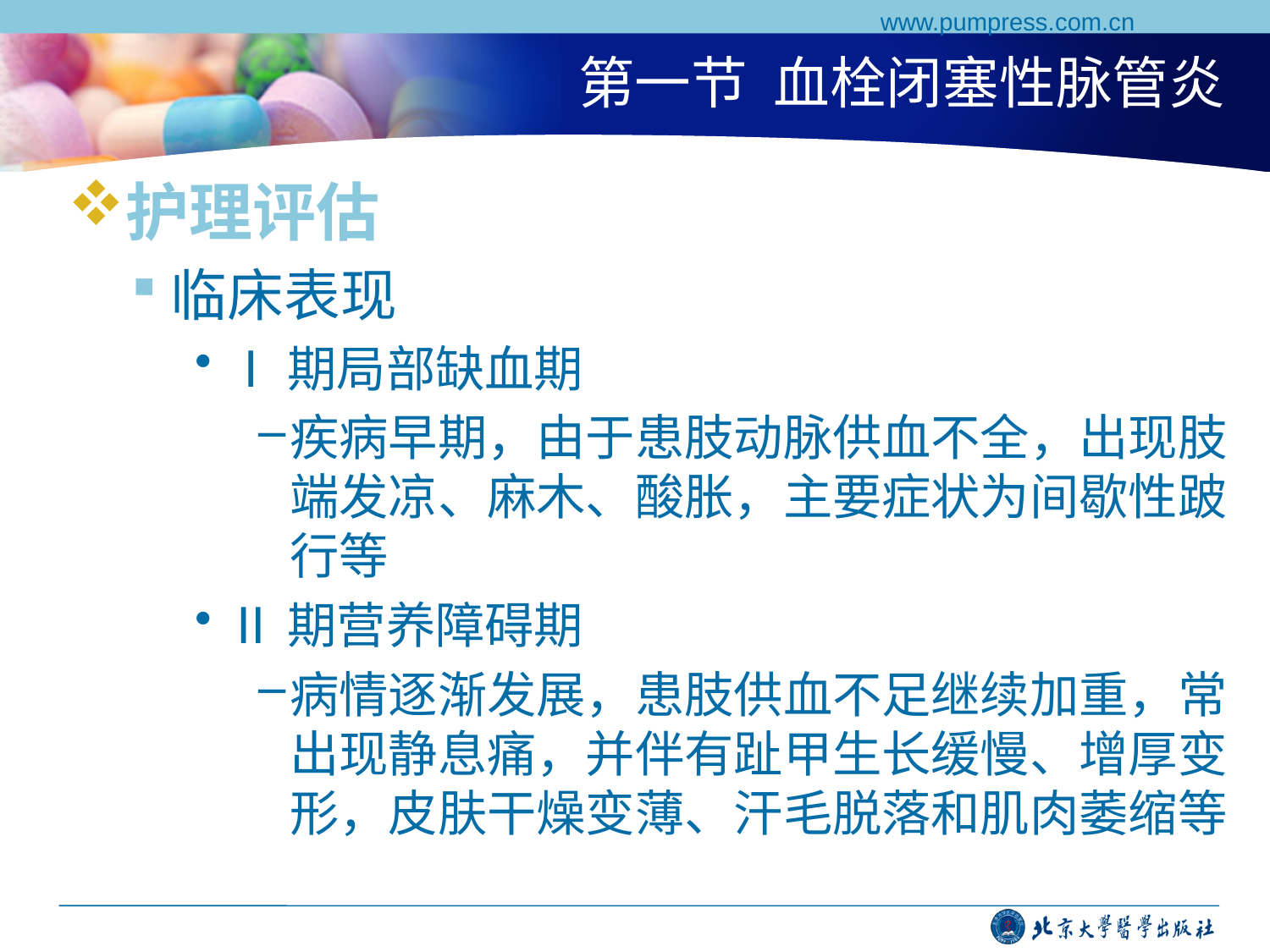

www.pumpress.com.cn
# 第一节  血栓闭塞性脉管炎
护理评估
临床表现
Ⅰ期局部缺血期
疾病早期，由于患肢动脉供血不全，出现肢端发凉、麻木、酸胀，主要症状为间歇性跛行等
Ⅱ期营养障碍期
病情逐渐发展，患肢供血不足继续加重，常出现静息痛，并伴有趾甲生长缓慢、增厚变形，皮肤干燥变薄、汗毛脱落和肌肉萎缩等